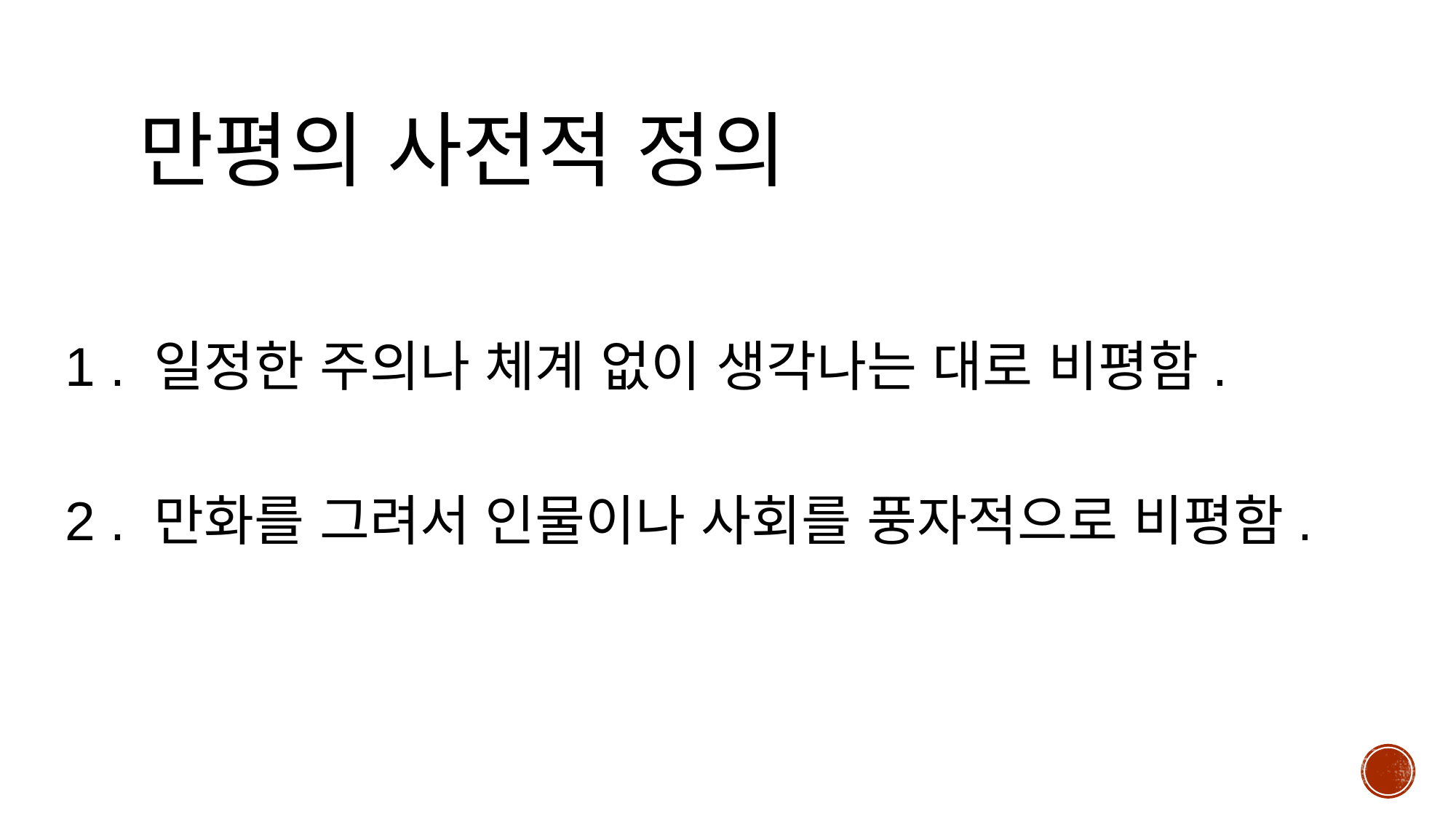

# 만평의 사전적 정의

1 . 일정한 주의나 체계 없이 생각나는 대로 비평함.

2 . 만화를 그려서 인물이나 사회를 풍자적으로 비평함.